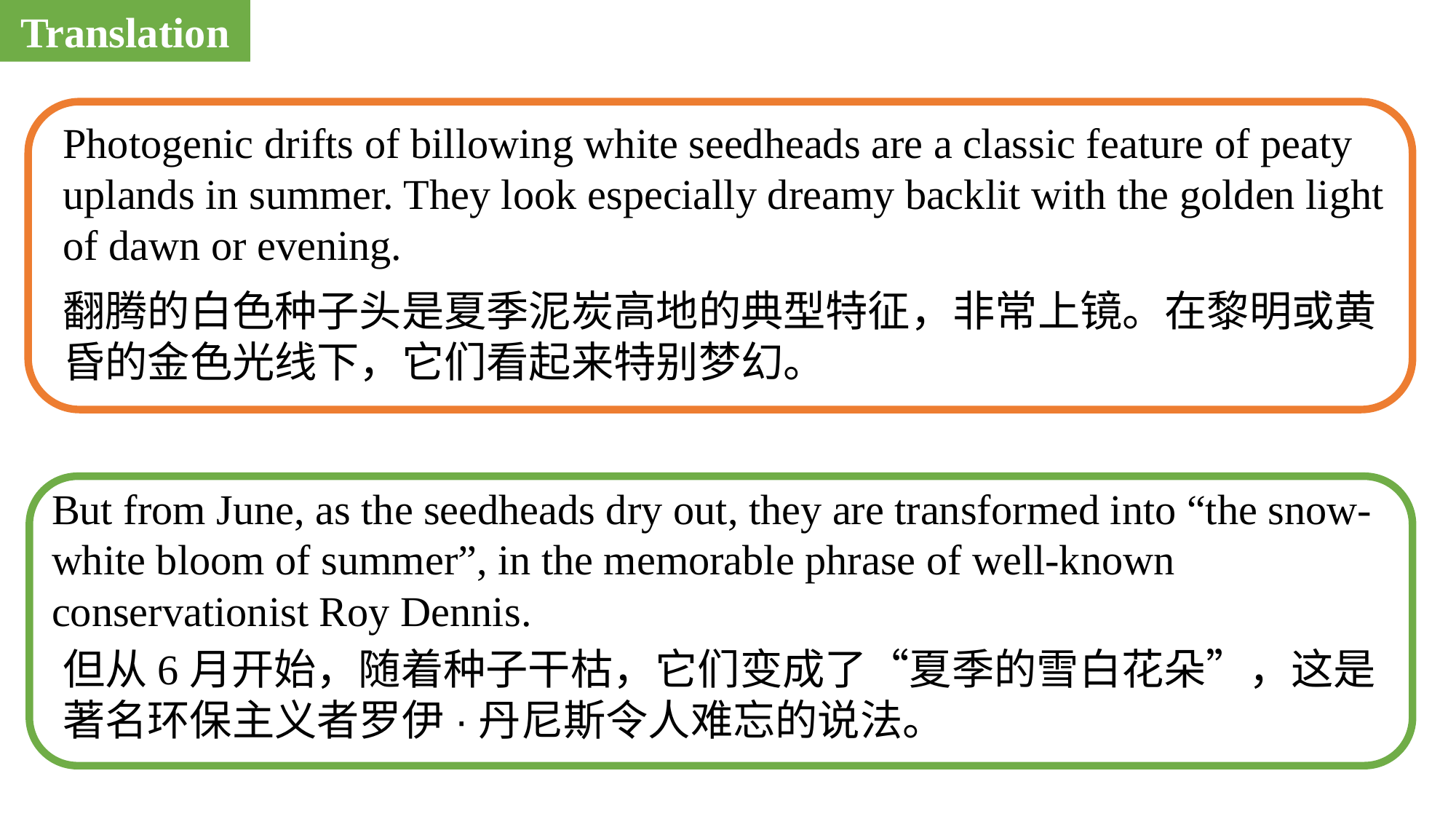

Translation

Photogenic drifts of billowing white seedheads are a classic feature of peaty uplands in summer. They look especially dreamy backlit with the golden light of dawn or evening.
翻腾的白色种子头是夏季泥炭高地的典型特征，非常上镜。在黎明或黄昏的金色光线下，它们看起来特别梦幻。

But from June, as the seedheads dry out, they are transformed into “the snow-white bloom of summer”, in the memorable phrase of well-known conservationist Roy Dennis.
但从6月开始，随着种子干枯，它们变成了“夏季的雪白花朵”，这是著名环保主义者罗伊·丹尼斯令人难忘的说法。